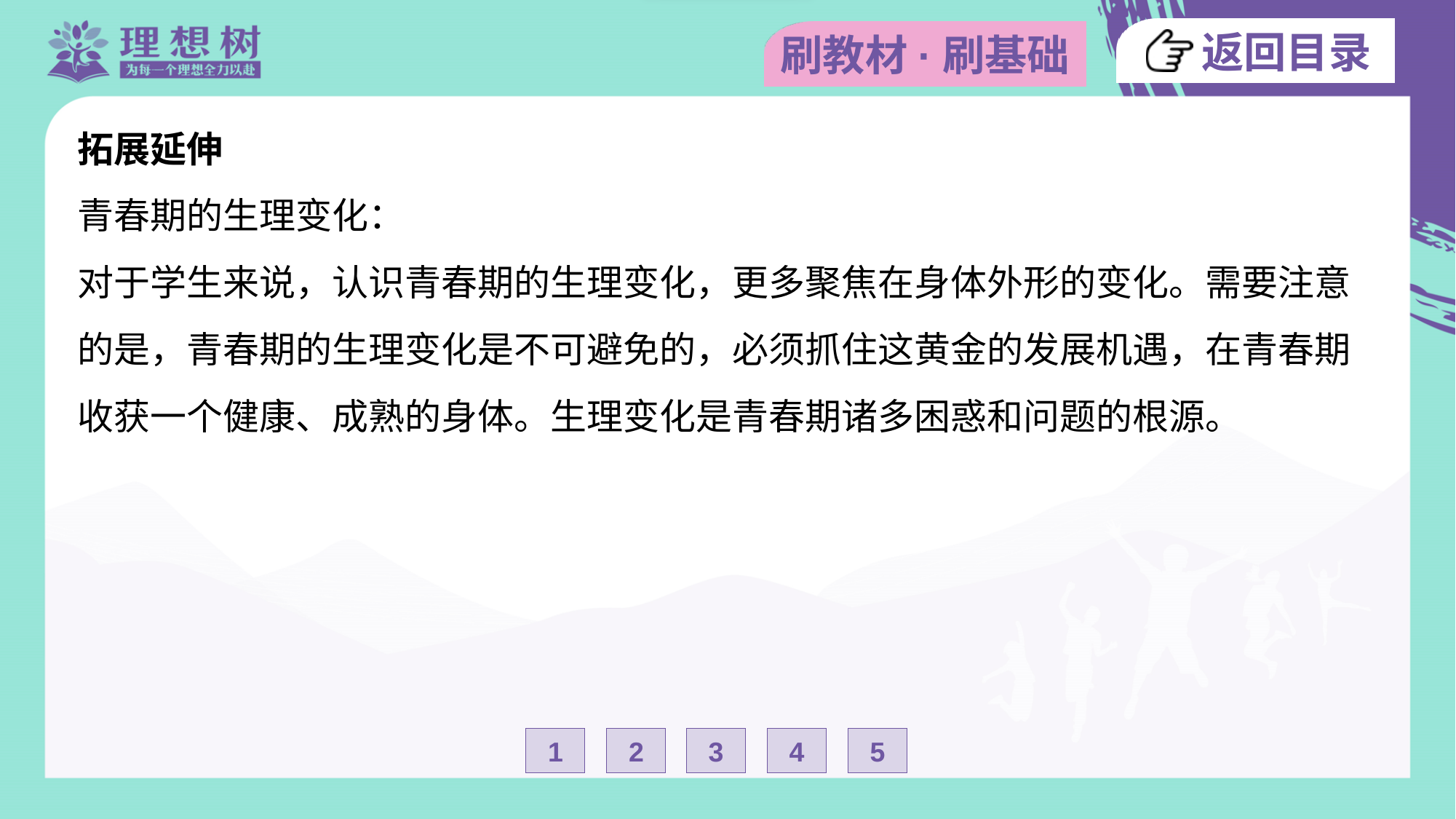

拓展延伸
青春期的生理变化：
对于学生来说，认识青春期的生理变化，更多聚焦在身体外形的变化。需要注意
的是，青春期的生理变化是不可避免的，必须抓住这黄金的发展机遇，在青春期
收获一个健康、成熟的身体。生理变化是青春期诸多困惑和问题的根源。